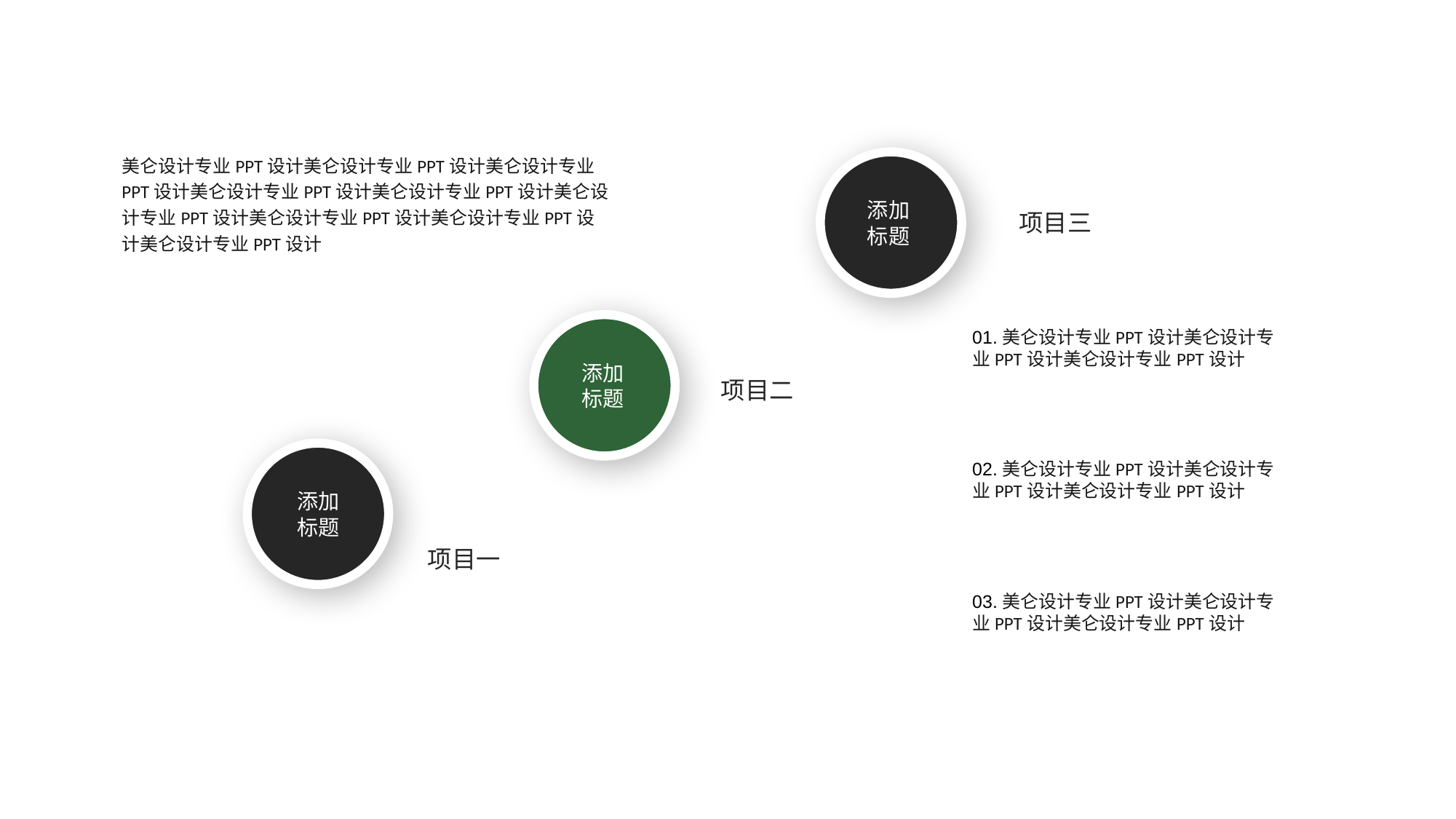

美仑设计专业PPT设计美仑设计专业PPT设计美仑设计专业PPT设计美仑设计专业PPT设计美仑设计专业PPT设计美仑设计专业PPT设计美仑设计专业PPT设计美仑设计专业PPT设计美仑设计专业PPT设计

添加
标题
项目三

添加
标题
01.美仑设计专业PPT设计美仑设计专业PPT设计美仑设计专业PPT设计

项目二

添加
标题
02.美仑设计专业PPT设计美仑设计专业PPT设计美仑设计专业PPT设计

项目一
03.美仑设计专业PPT设计美仑设计专业PPT设计美仑设计专业PPT设计